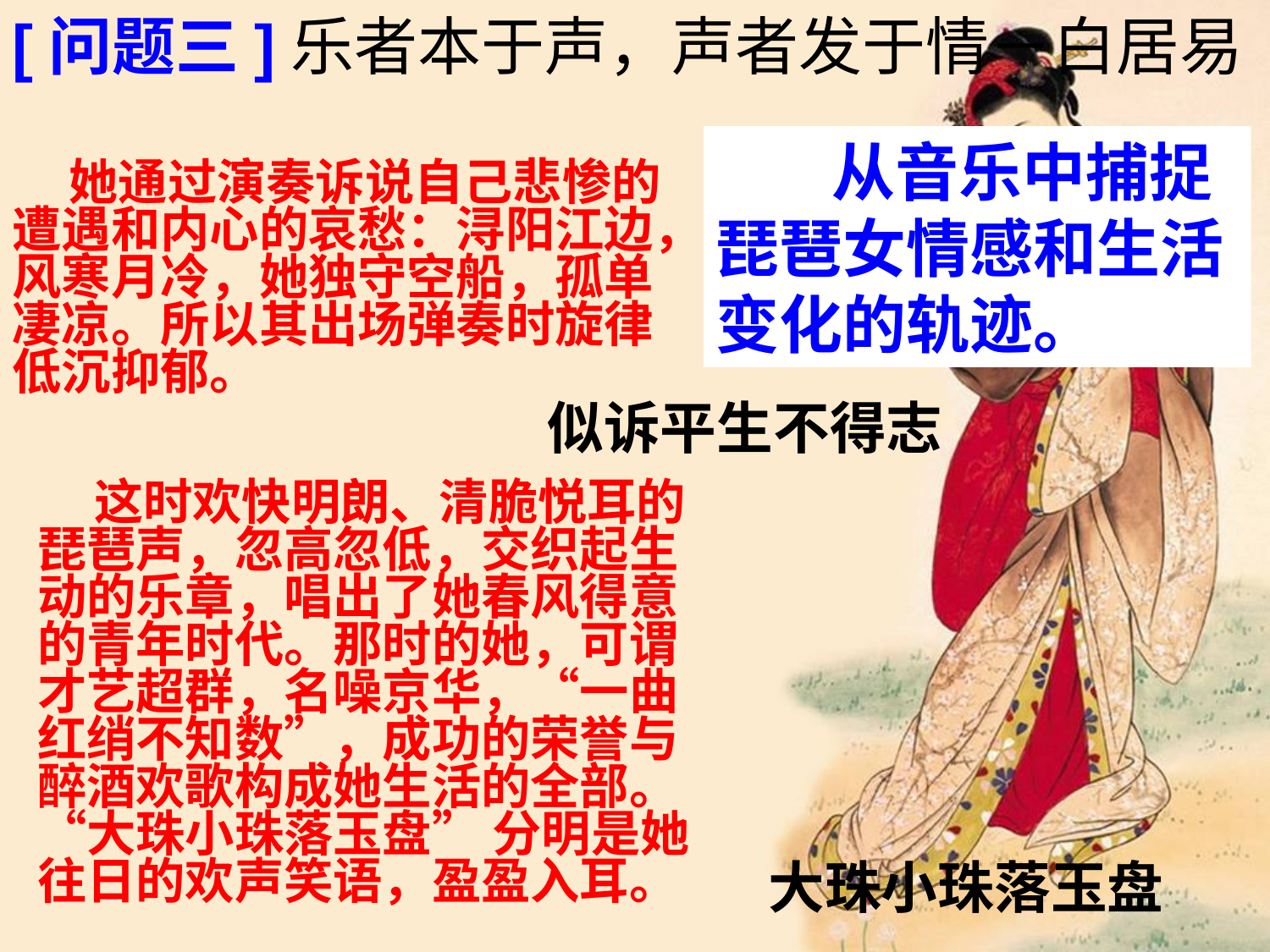

[问题三]乐者本于声，声者发于情－白居易

       从音乐中捕捉琵琶女情感和生活变化的轨迹。
    她通过演奏诉说自己悲惨的遭遇和内心的哀愁：浔阳江边，风寒月冷，她独守空船，孤单凄凉。所以其出场弹奏时旋律低沉抑郁。
似诉平生不得志
    这时欢快明朗、清脆悦耳的琵琶声，忽高忽低，交织起生动的乐章，唱出了她春风得意的青年时代。那时的她，可谓才艺超群，名噪京华，“一曲红绡不知数”，成功的荣誉与醉酒欢歌构成她生活的全部。 “大珠小珠落玉盘” 分明是她往日的欢声笑语，盈盈入耳。
大珠小珠落玉盘